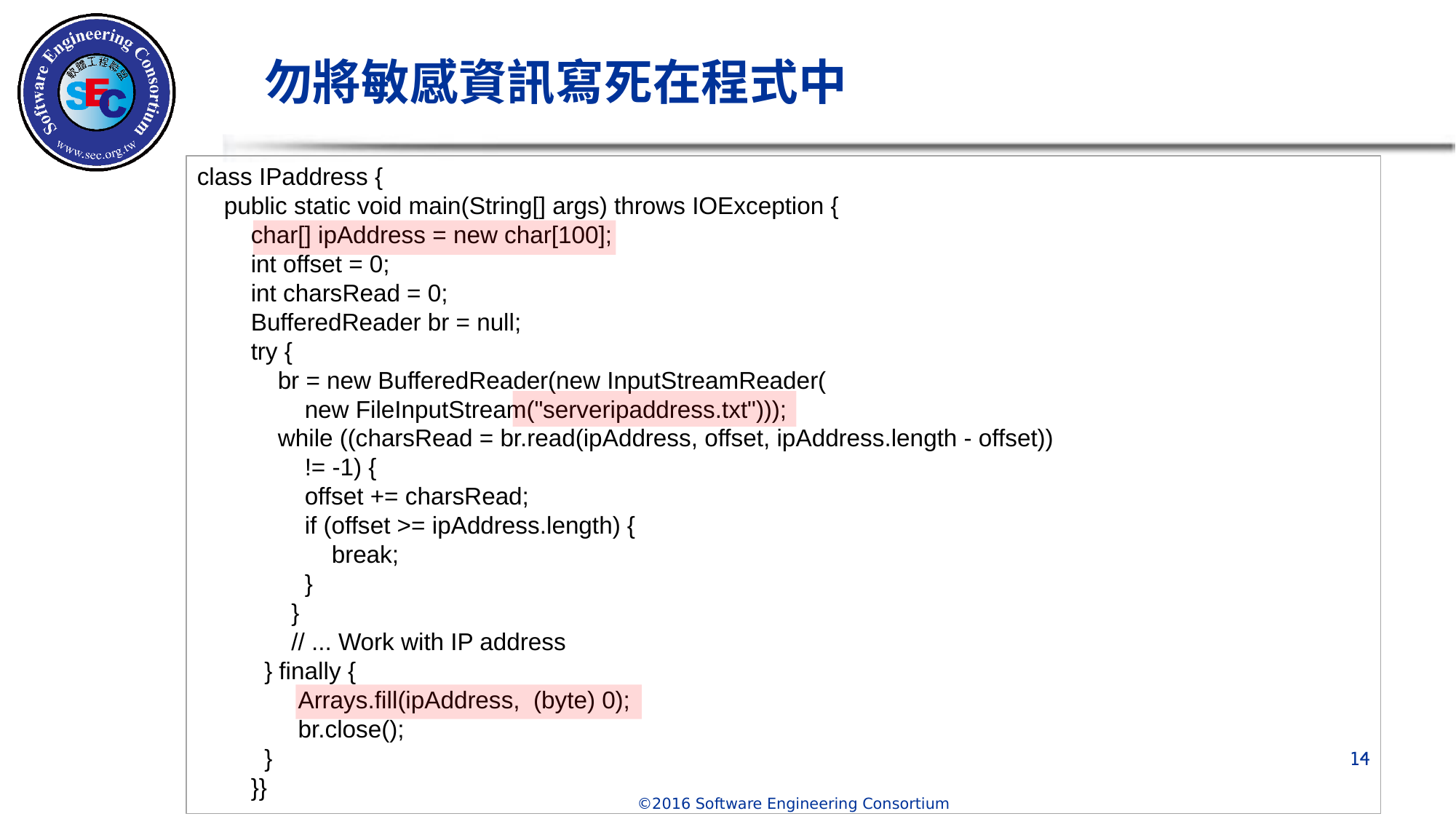

# 勿將敏感資訊寫死在程式中
class IPaddress {
    public static void main(String[] args) throws IOException {
        char[] ipAddress = new char[100];
        int offset = 0;
        int charsRead = 0;
        BufferedReader br = null;
        try {
            br = new BufferedReader(new InputStreamReader(
                new FileInputStream("serveripaddress.txt")));
            while ((charsRead = br.read(ipAddress, offset, ipAddress.length - offset))
                != -1) {
                offset += charsRead;
                if (offset >= ipAddress.length) {
                    break;
                }
              }
              // ... Work with IP address
          } finally {
               Arrays.fill(ipAddress,  (byte) 0);
               br.close();
          }
        }}

14